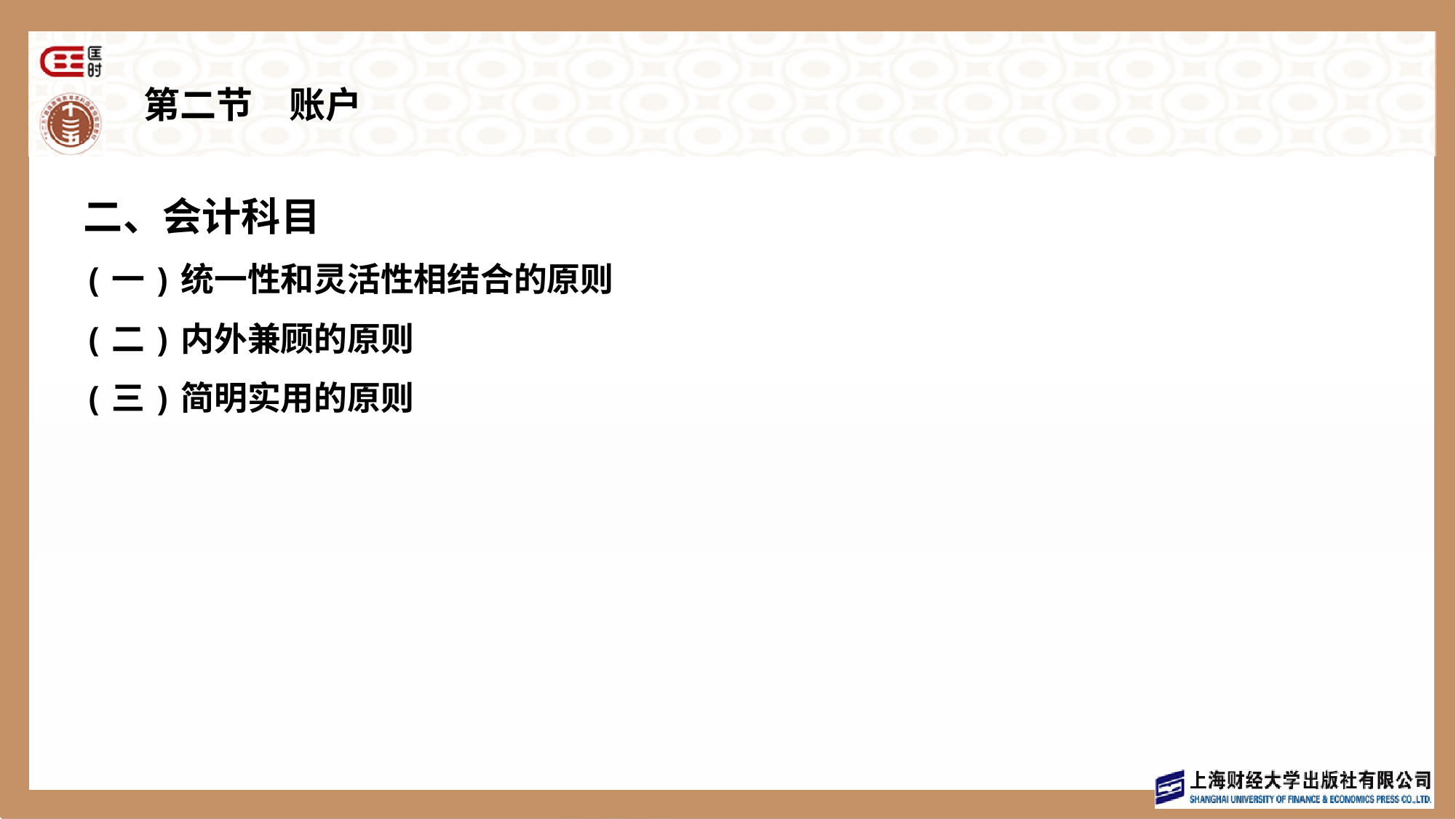

# 第二节　账户
二、会计科目
(一)统一性和灵活性相结合的原则
(二)内外兼顾的原则
(三)简明实用的原则